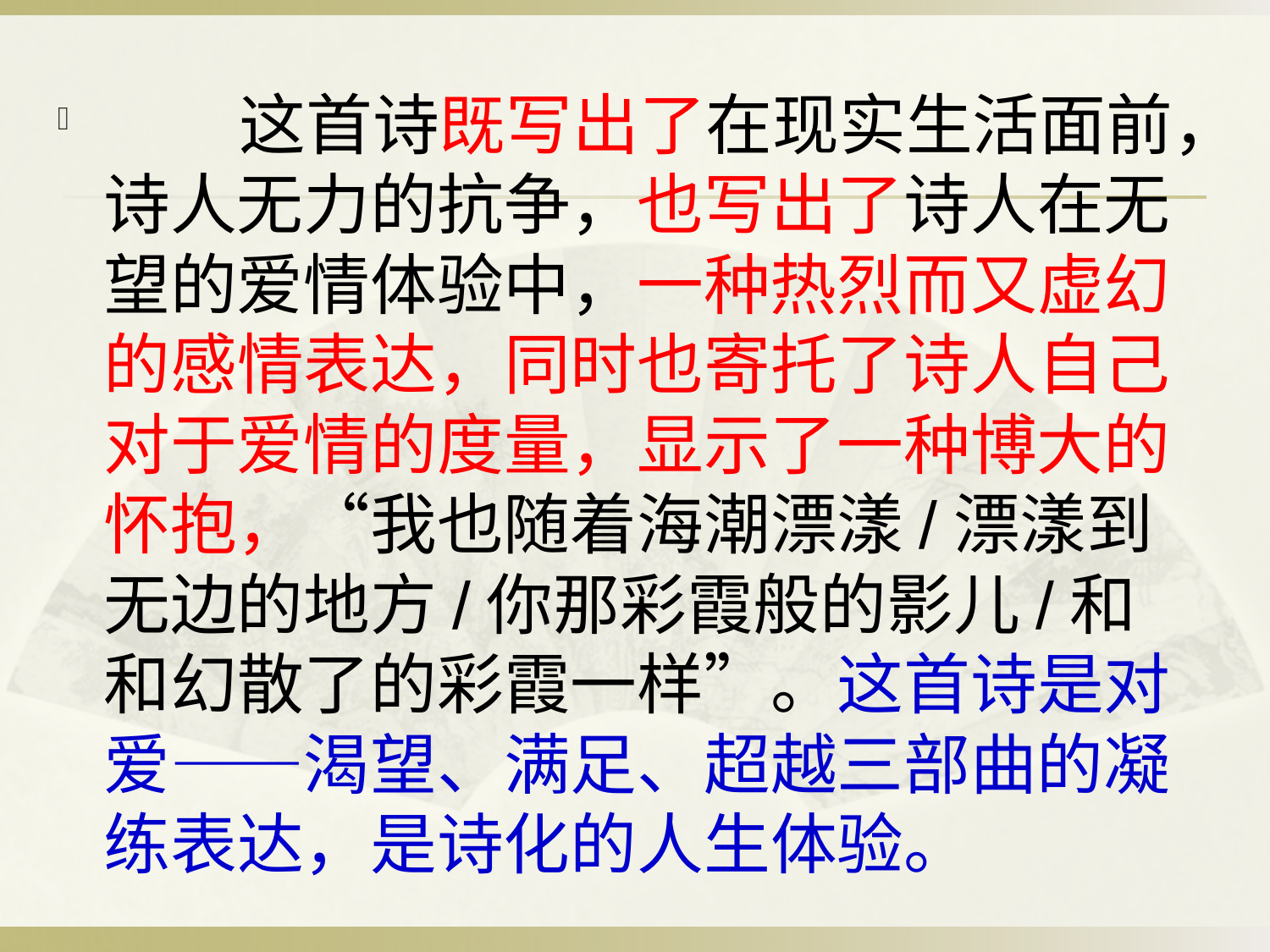

这首诗既写出了在现实生活面前，诗人无力的抗争，也写出了诗人在无望的爱情体验中，一种热烈而又虚幻的感情表达，同时也寄托了诗人自己对于爱情的度量，显示了一种博大的怀抱，“我也随着海潮漂漾/漂漾到无边的地方/你那彩霞般的影儿/和和幻散了的彩霞一样”。这首诗是对爱——渴望、满足、超越三部曲的凝练表达，是诗化的人生体验。